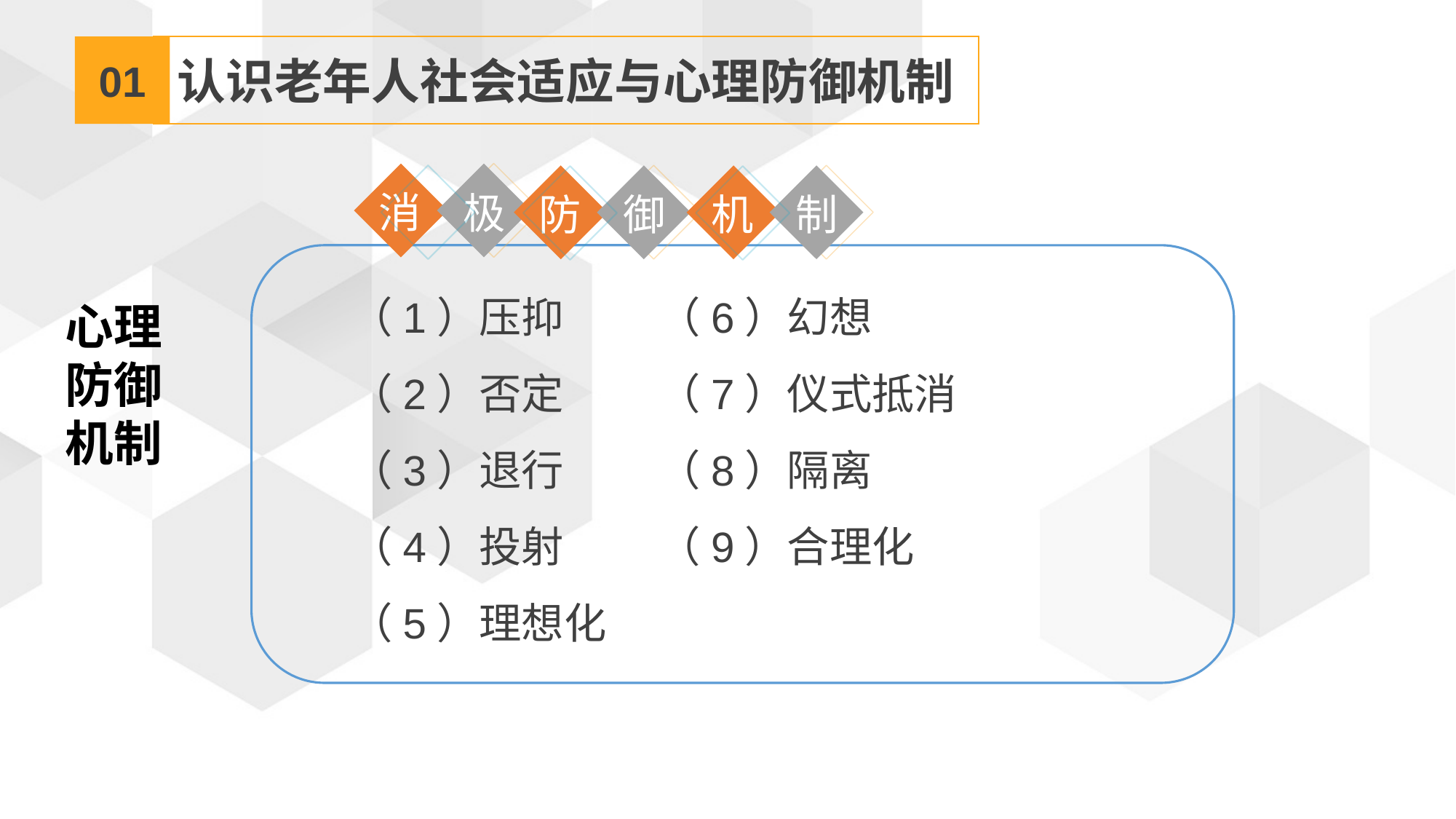

01
认识老年人社会适应与心理防御机制

消

极

防

机

御

制

（1）压抑          （6）幻想
（2）否定          （7）仪式抵消
（3）退行          （8）隔离
（4）投射          （9）合理化
（5）理想化
心理
防御
机制